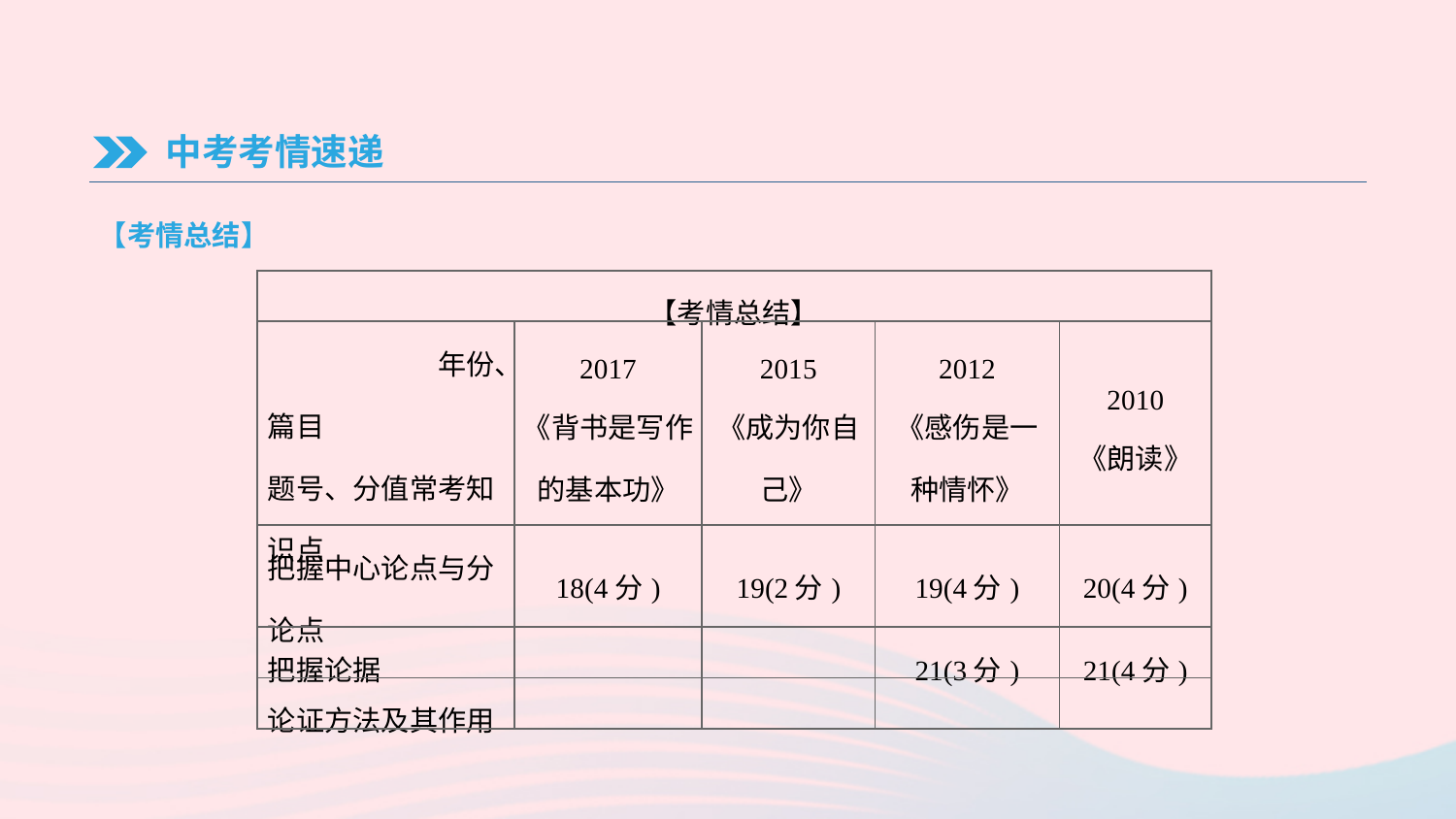

中考考情速递

【考情总结】
| 【考情总结】 |  |  |  |  |
| --- | --- | --- | --- | --- |
| 年份、篇目 题号、分值常考知识点 | 2017 《背书是写作的基本功》 | 2015 《成为你自己》 | 2012 《感伤是一种情怀》 | 2010 《朗读》 |
| 把握中心论点与分论点 | 18(4分) | 19(2分) | 19(4分) | 20(4分) |
| 把握论据 |  |  | 21(3分) | 21(4分) |
| 论证方法及其作用 |  |  |  |  |